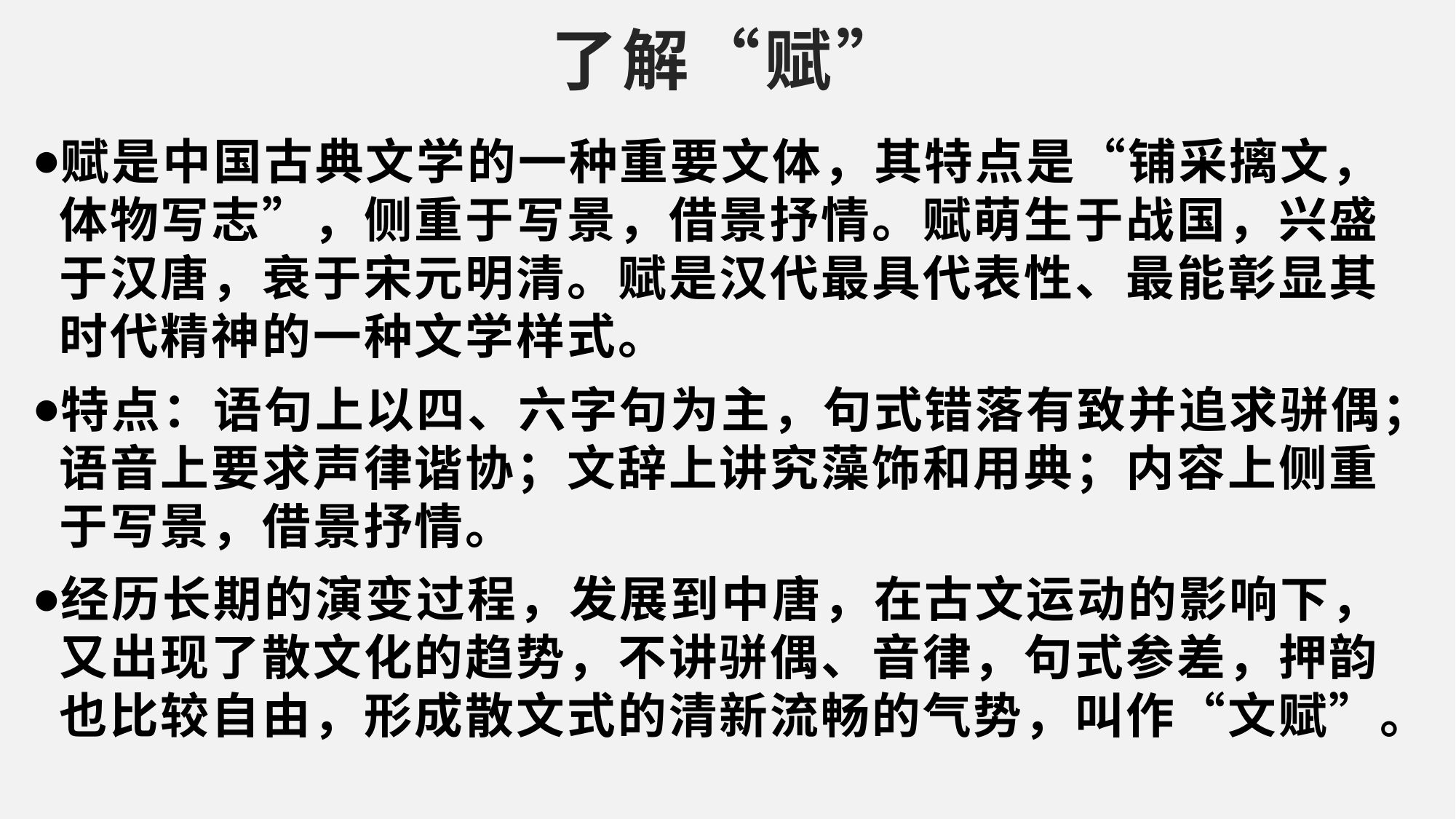

# 了解“赋”
赋是中国古典文学的一种重要文体，其特点是“铺采摛文，体物写志”，侧重于写景，借景抒情。赋萌生于战国，兴盛于汉唐，衰于宋元明清。赋是汉代最具代表性、最能彰显其时代精神的一种文学样式。
特点：语句上以四、六字句为主，句式错落有致并追求骈偶；语音上要求声律谐协；文辞上讲究藻饰和用典；内容上侧重于写景，借景抒情。
经历长期的演变过程，发展到中唐，在古文运动的影响下，又出现了散文化的趋势，不讲骈偶、音律，句式参差，押韵也比较自由，形成散文式的清新流畅的气势，叫作“文赋”。